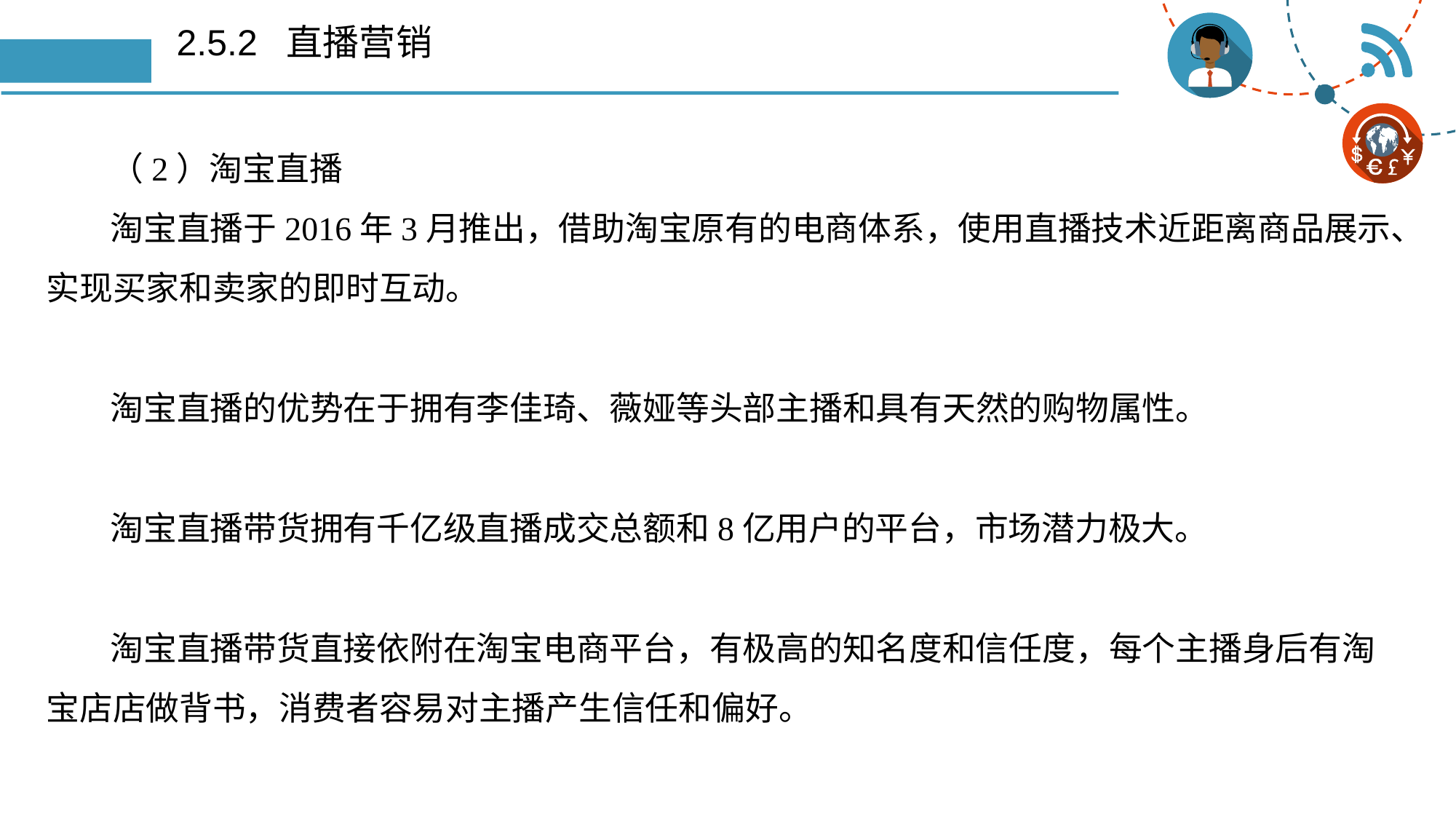

# 2.5.2  直播营销
（2）淘宝直播
淘宝直播于2016年3月推出，借助淘宝原有的电商体系，使用直播技术近距离商品展示、实现买家和卖家的即时互动。

淘宝直播的优势在于拥有李佳琦、薇娅等头部主播和具有天然的购物属性。

淘宝直播带货拥有千亿级直播成交总额和8亿用户的平台，市场潜力极大。

淘宝直播带货直接依附在淘宝电商平台，有极高的知名度和信任度，每个主播身后有淘宝店店做背书，消费者容易对主播产生信任和偏好。